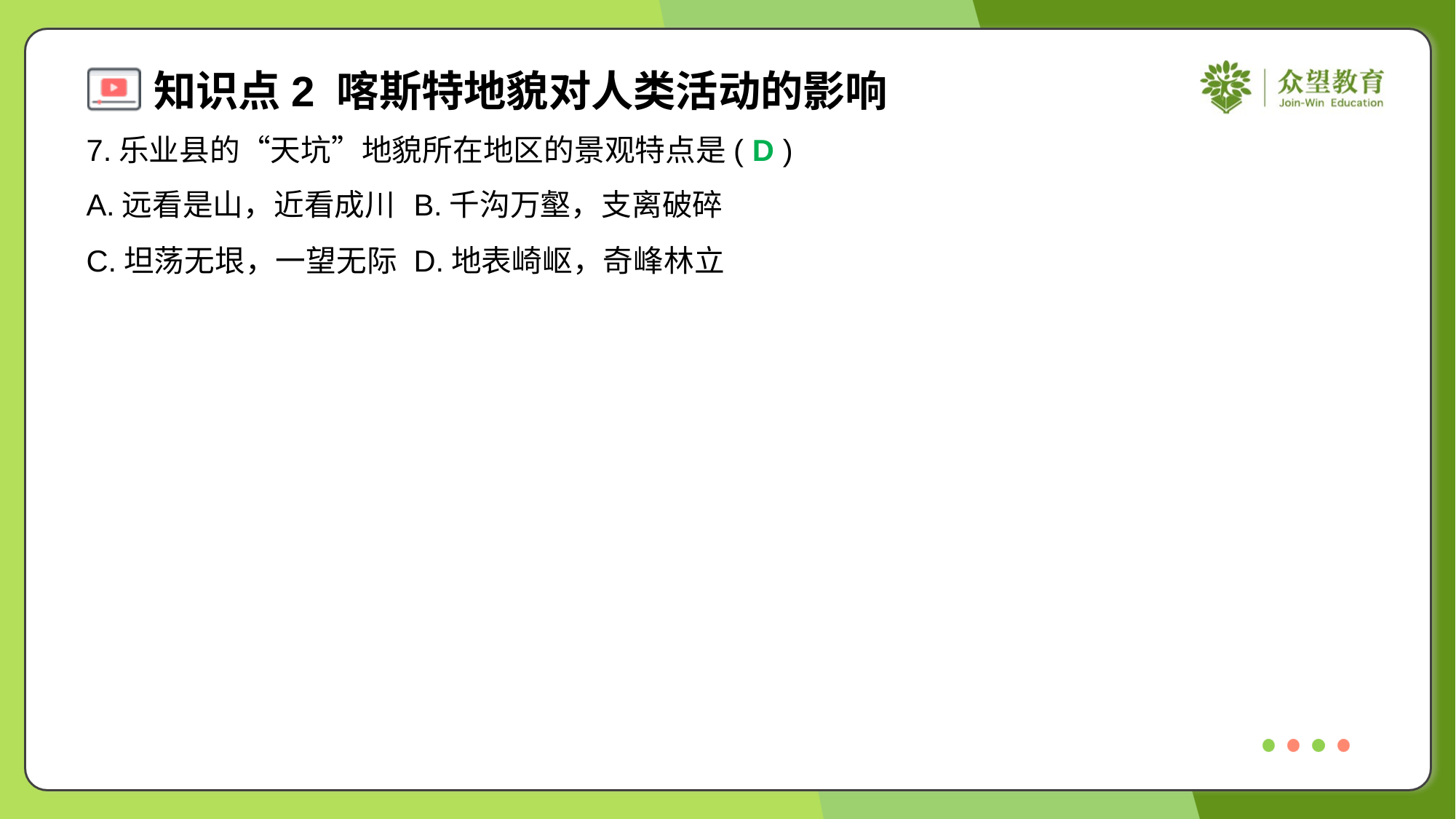

7.乐业县的“天坑”地貌所在地区的景观特点是(     )
D
A.远看是山，近看成川	B.千沟万壑，支离破碎
C.坦荡无垠，一望无际	D.地表崎岖，奇峰林立